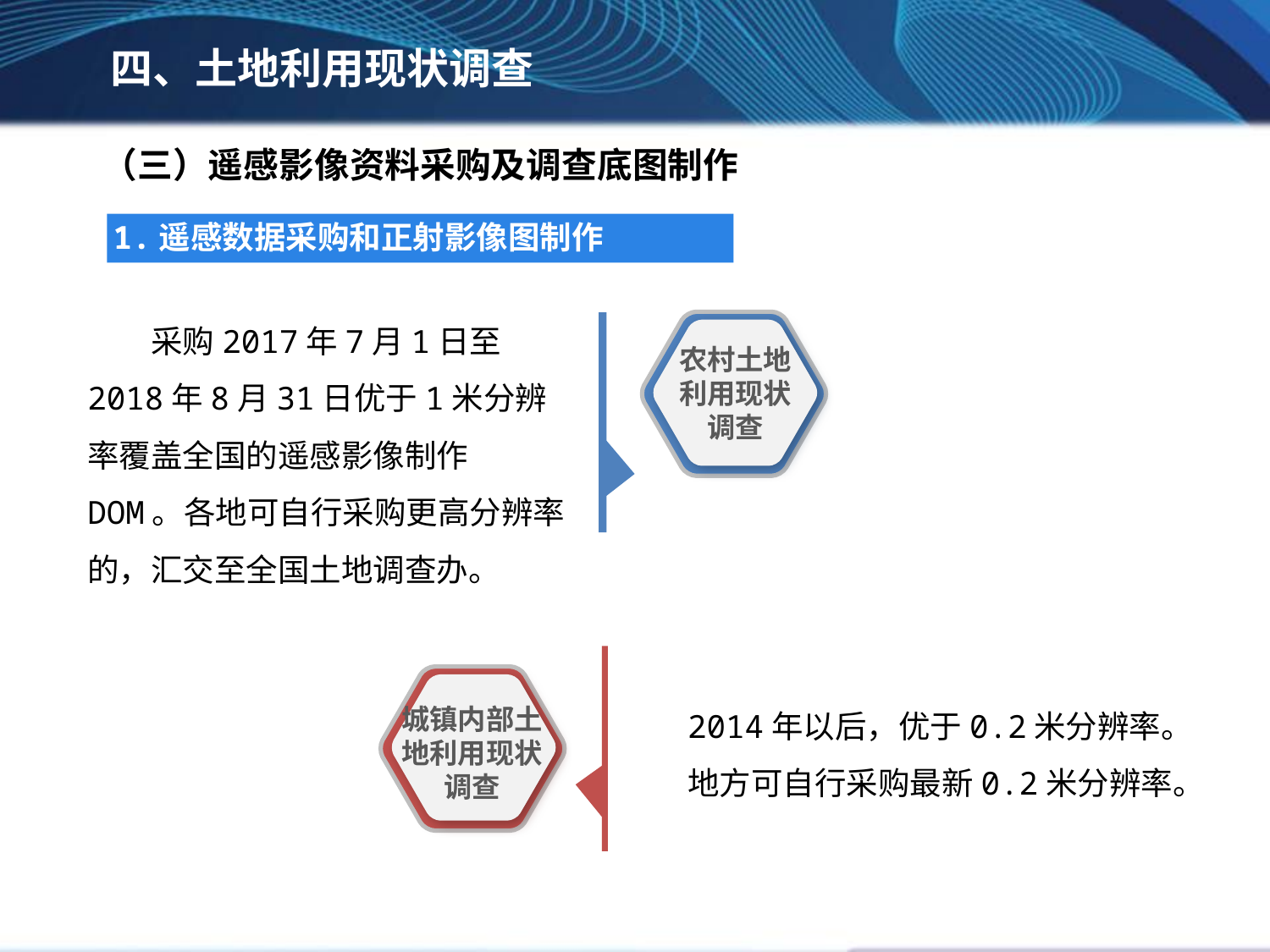

四、土地利用现状调查
（三）遥感影像资料采购及调查底图制作
1.遥感数据采购和正射影像图制作

采购2017年7月1日至2018年8月31日优于1米分辨率覆盖全国的遥感影像制作DOM。各地可自行采购更高分辨率的，汇交至全国土地调查办。

农村土地利用现状调查

2014年以后，优于0.2米分辨率。
地方可自行采购最新0.2米分辨率。
城镇内部土地利用现状调查